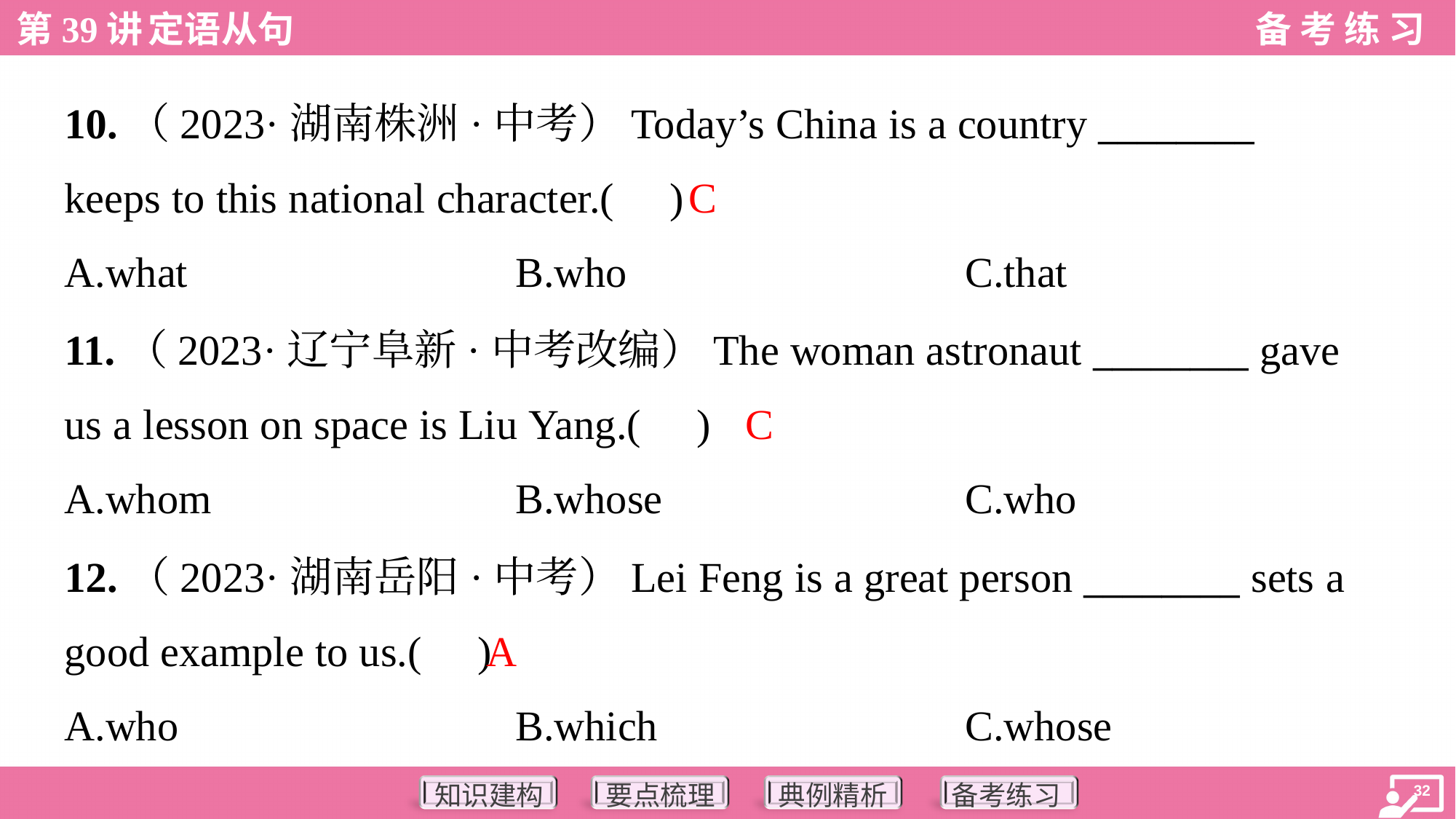

10.（2023·湖南株洲·中考）Today’s China is a country ________
keeps to this national character.(     )
C
A.what	B.who	C.that
11.（2023·辽宁阜新·中考改编）The woman astronaut ________ gave
us a lesson on space is Liu Yang.(     )
C
A.whom	B.whose	C.who
12.（2023·湖南岳阳·中考）Lei Feng is a great person ________ sets a
good example to us.(     )
A
A.who	B.which	C.whose